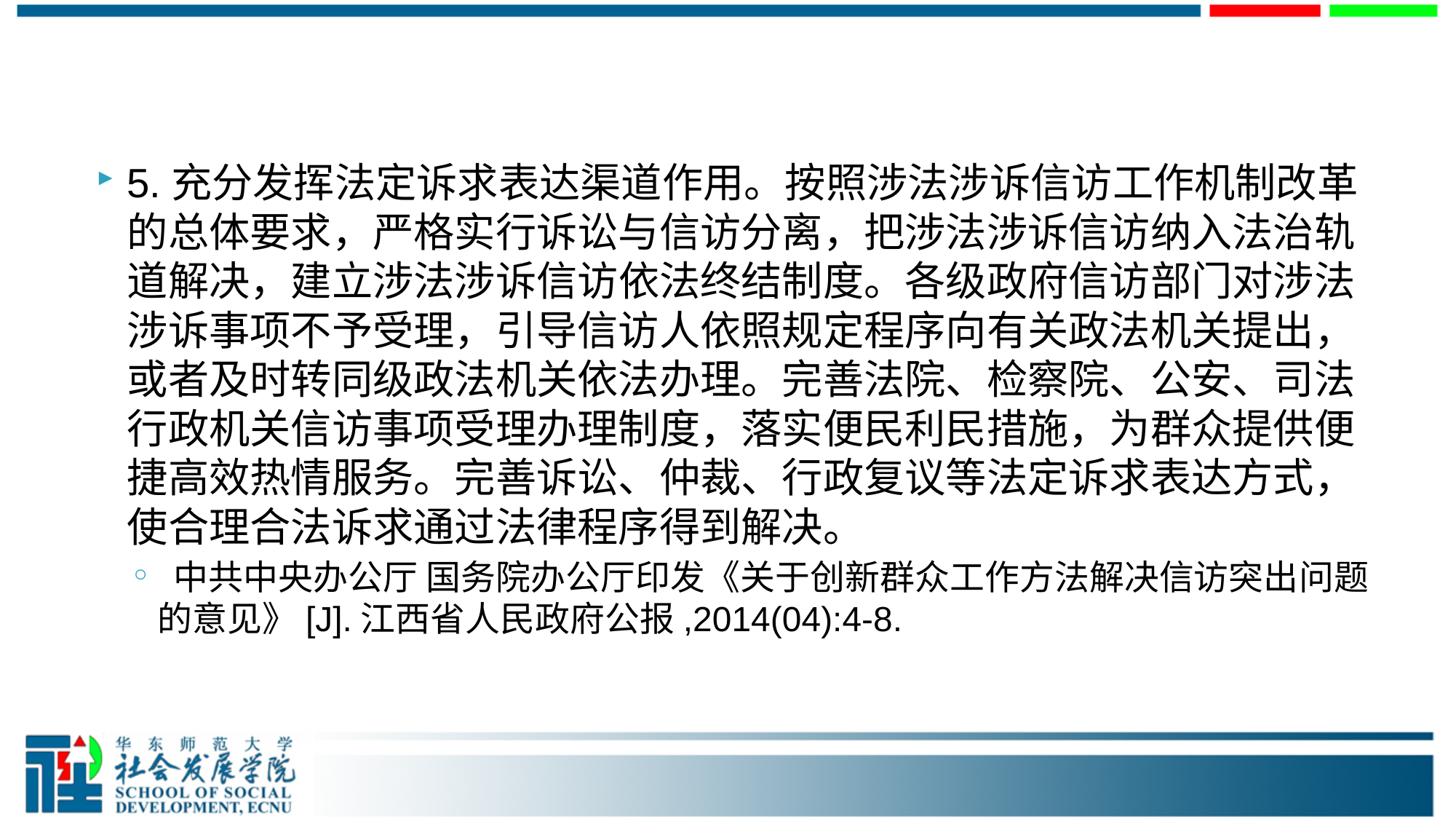

#
5.充分发挥法定诉求表达渠道作用。按照涉法涉诉信访工作机制改革的总体要求，严格实行诉讼与信访分离，把涉法涉诉信访纳入法治轨道解决，建立涉法涉诉信访依法终结制度。各级政府信访部门对涉法涉诉事项不予受理，引导信访人依照规定程序向有关政法机关提出，或者及时转同级政法机关依法办理。完善法院、检察院、公安、司法行政机关信访事项受理办理制度，落实便民利民措施，为群众提供便捷高效热情服务。完善诉讼、仲裁、行政复议等法定诉求表达方式，使合理合法诉求通过法律程序得到解决。
 中共中央办公厅 国务院办公厅印发《关于创新群众工作方法解决信访突出问题的意见》[J].江西省人民政府公报,2014(04):4-8.